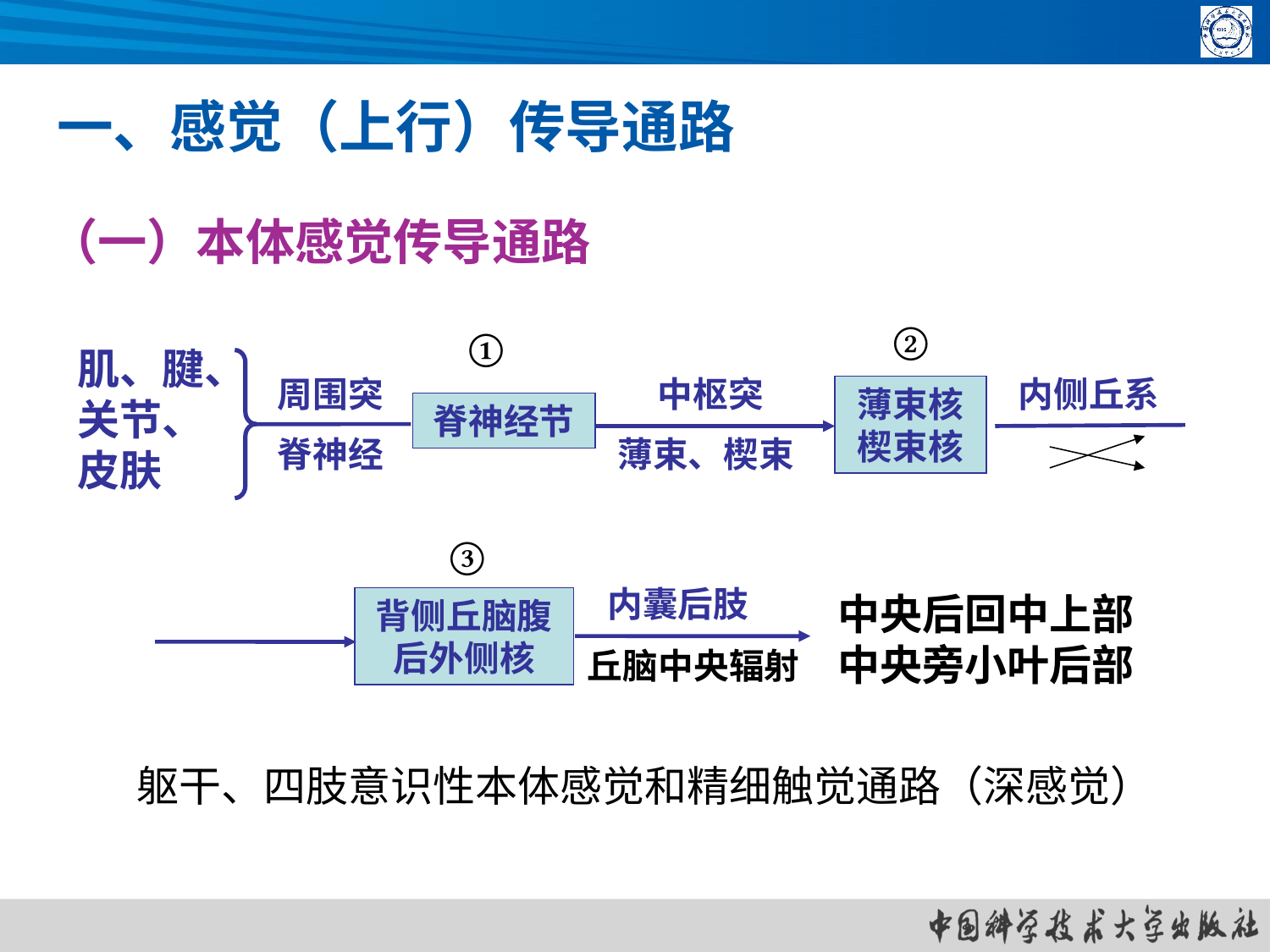

一、感觉（上行）传导通路
（一）本体感觉传导通路
②
①
肌、腱、关节、皮肤

周围突
中枢突
         内侧丘系
薄束核
楔束核
脊神经节

脊神经

薄束、楔束
③
内囊后肢
中央后回中上部
中央旁小叶后部
背侧丘脑腹
后外侧核

丘脑中央辐射

躯干、四肢意识性本体感觉和精细触觉通路（深感觉）